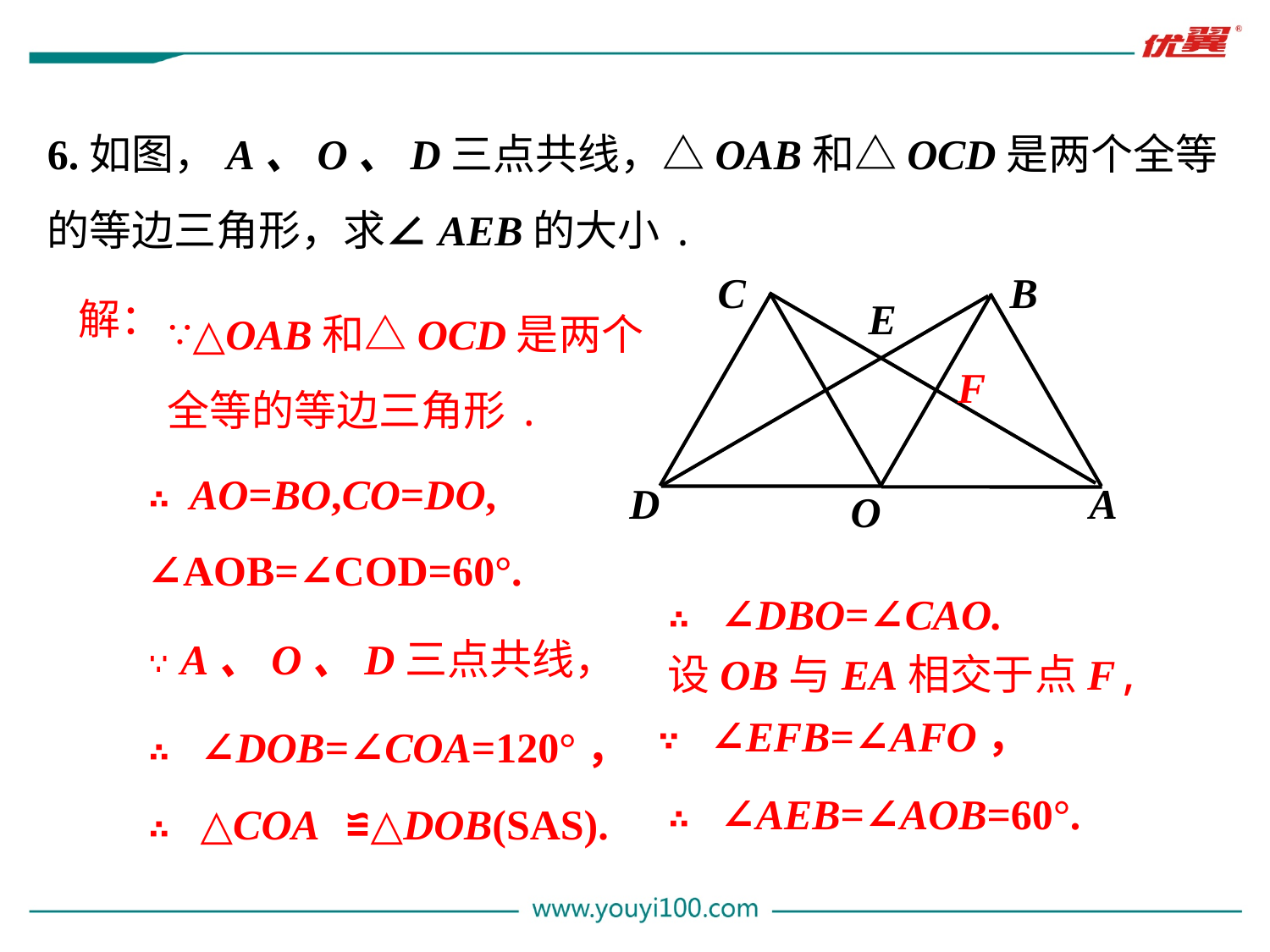

6.如图，A、O、D三点共线，△OAB和△OCD是两个全等的等边三角形，求∠AEB的大小.

C
B
D
A
O
E
∵△OAB和△OCD是两个全等的等边三角形.
解：
F
∴AO=BO,CO=DO, ∠AOB=∠COD=60°.
∴ ∠DBO=∠CAO.
∵ A、O、D三点共线，
设OB与EA相交于点F,
∵ ∠EFB=∠AFO，
∴ ∠DOB=∠COA=120°，
∴ ∠AEB=∠AOB=60°.
∴ △COA ≌△DOB(SAS).